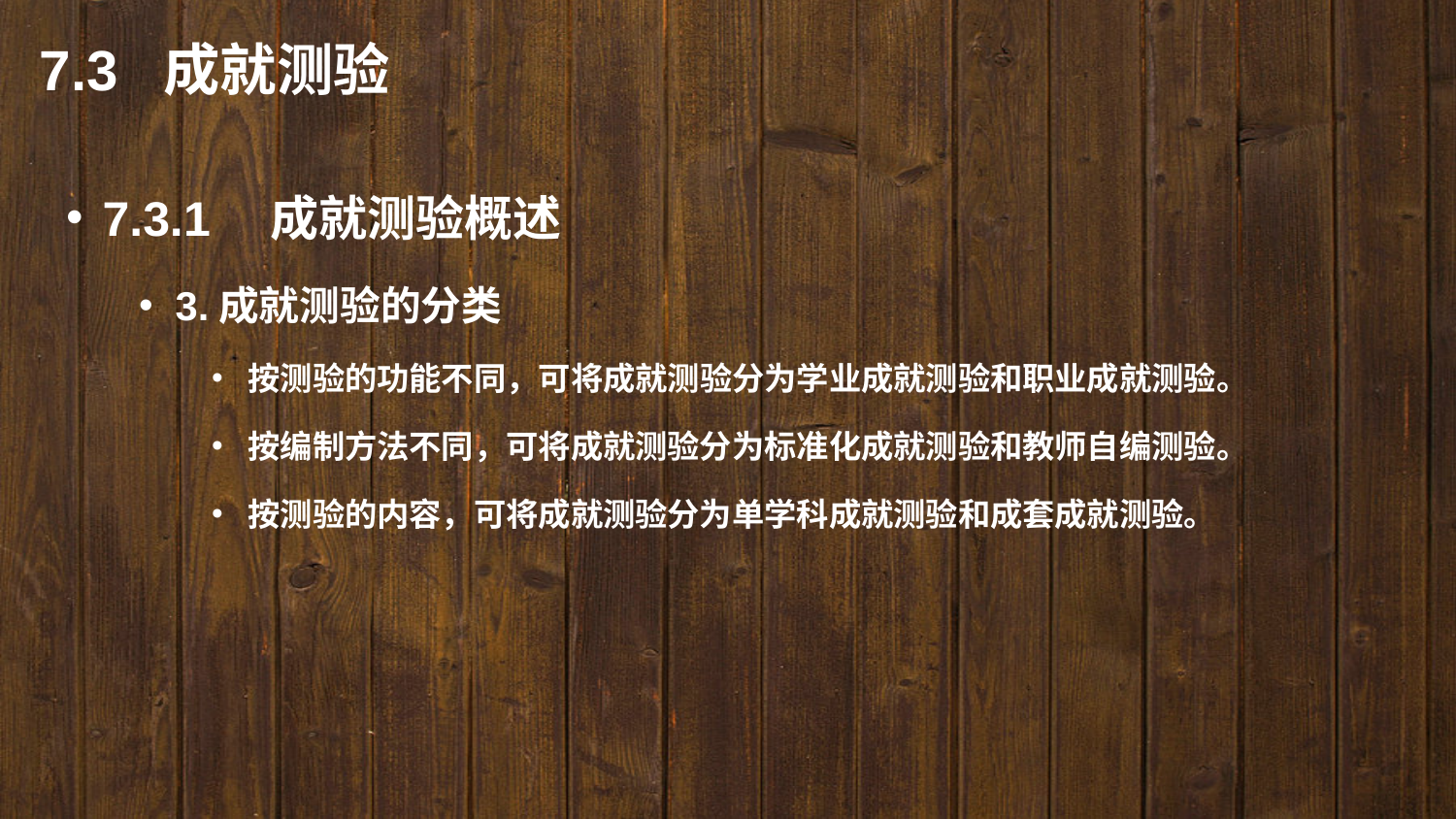

7.3  成就测验
7.3.1　成就测验概述
3.成就测验的分类
按测验的功能不同，可将成就测验分为学业成就测验和职业成就测验。
按编制方法不同，可将成就测验分为标准化成就测验和教师自编测验。
按测验的内容，可将成就测验分为单学科成就测验和成套成就测验。